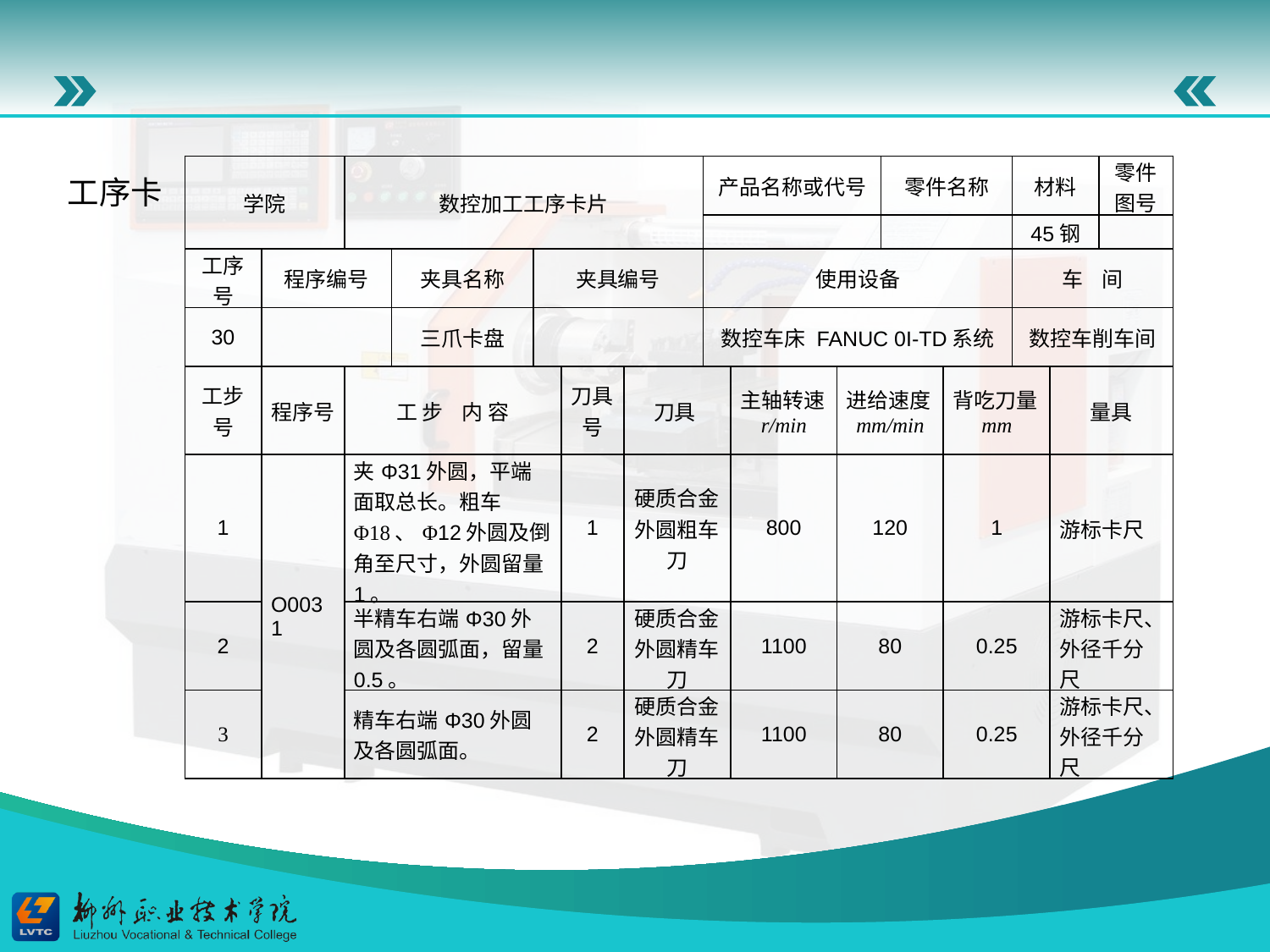

| 学院 |  | 数控加工工序卡片 |  |  |  |  | 产品名称或代号 |  |  | 零件名称 |  | 材料 |  | 零件图号 |
| --- | --- | --- | --- | --- | --- | --- | --- | --- | --- | --- | --- | --- | --- | --- |
|  |  |  |  |  |  |  |  |  |  |  |  | 45钢 |  |  |
| 工序号 | 程序编号 |  | 夹具名称 | 夹具编号 |  |  | 使用设备 |  |  |  |  | 车 间 |  |  |
| 30 |  |  | 三爪卡盘 |  |  |  | 数控车床 FANUC 0I-TD系统 |  |  |  |  | 数控车削车间 |  |  |
| 工步号 | 程序号 | 工 步 内 容 |  |  | 刀具号 | 刀具 |  | 主轴转速r/min | 进给速度mm/min |  | 背吃刀量mm |  | 量具 |  |
| 1 | O0031 | 夹Φ31外圆，平端面取总长。粗车Φ18、Φ12外圆及倒角至尺寸，外圆留量1。 |  |  | 1 | 硬质合金外圆粗车刀 |  | 800 | 120 |  | 1 |  | 游标卡尺 |  |
| 2 |  | 半精车右端Φ30外圆及各圆弧面，留量0.5。 |  |  | 2 | 硬质合金外圆精车刀 |  | 1100 | 80 |  | 0.25 |  | 游标卡尺、外径千分尺 |  |
| 3 |  | 精车右端Φ30外圆及各圆弧面。 |  |  | 2 | 硬质合金外圆精车刀 |  | 1100 | 80 |  | 0.25 |  | 游标卡尺、外径千分尺 |  |
工序卡